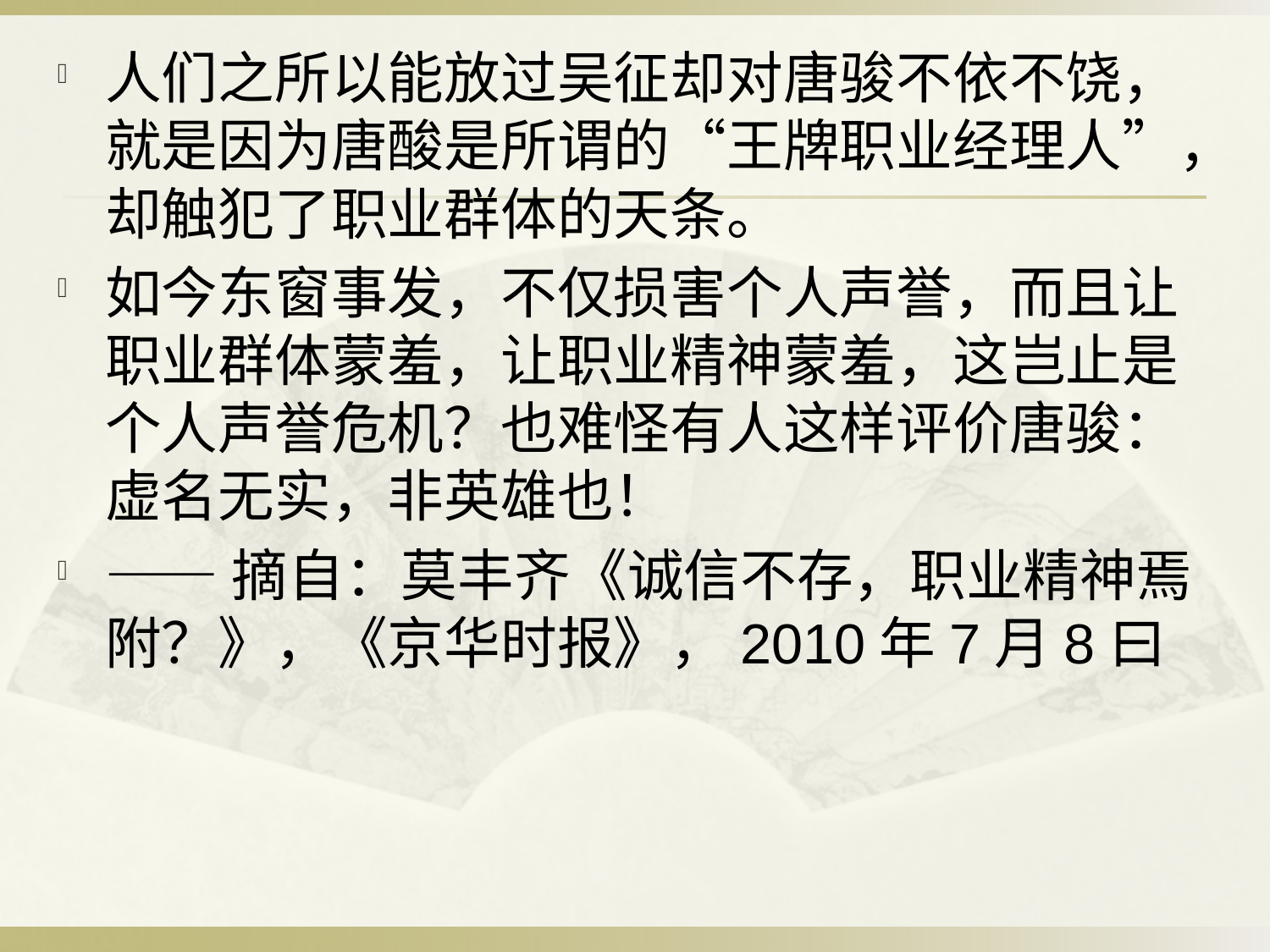

人们之所以能放过吴征却对唐骏不依不饶，就是因为唐酸是所谓的“王牌职业经理人”，却触犯了职业群体的天条。
如今东窗事发，不仅损害个人声誉，而且让职业群体蒙羞，让职业精神蒙羞，这岂止是 个人声誉危机？也难怪有人这样评价唐骏：虚名无实，非英雄也！
——摘自：莫丰齐《诚信不存，职业精神焉附？》，《京华时报》，2010年7月8曰